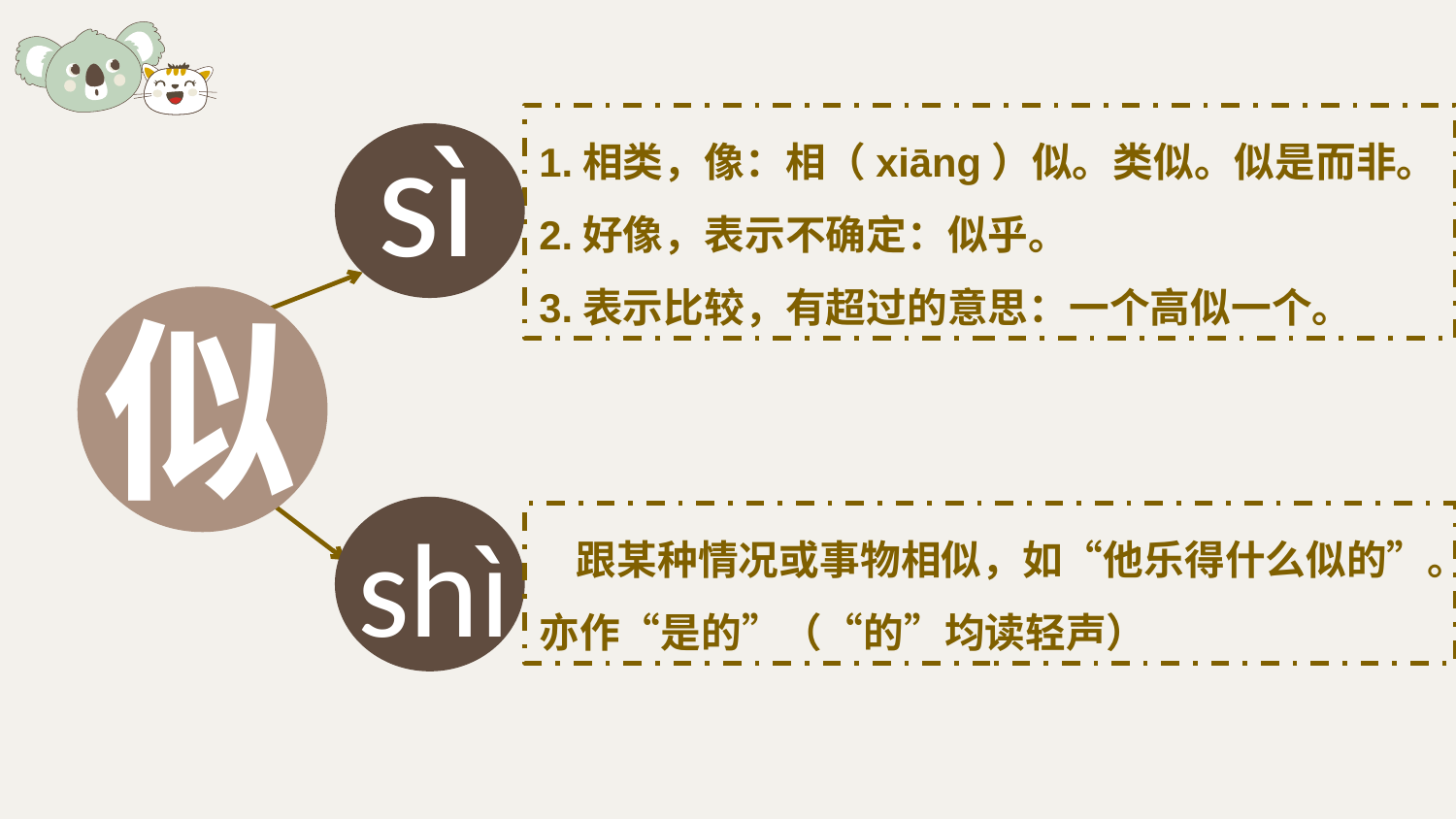

sì
1.相类，像：相（xiāng）似。类似。似是而非。
2.好像，表示不确定：似乎。
3.表示比较，有超过的意思：一个高似一个。

似

shì
   跟某种情况或事物相似，如“他乐得什么似的”。亦作“是的”（“的”均读轻声）